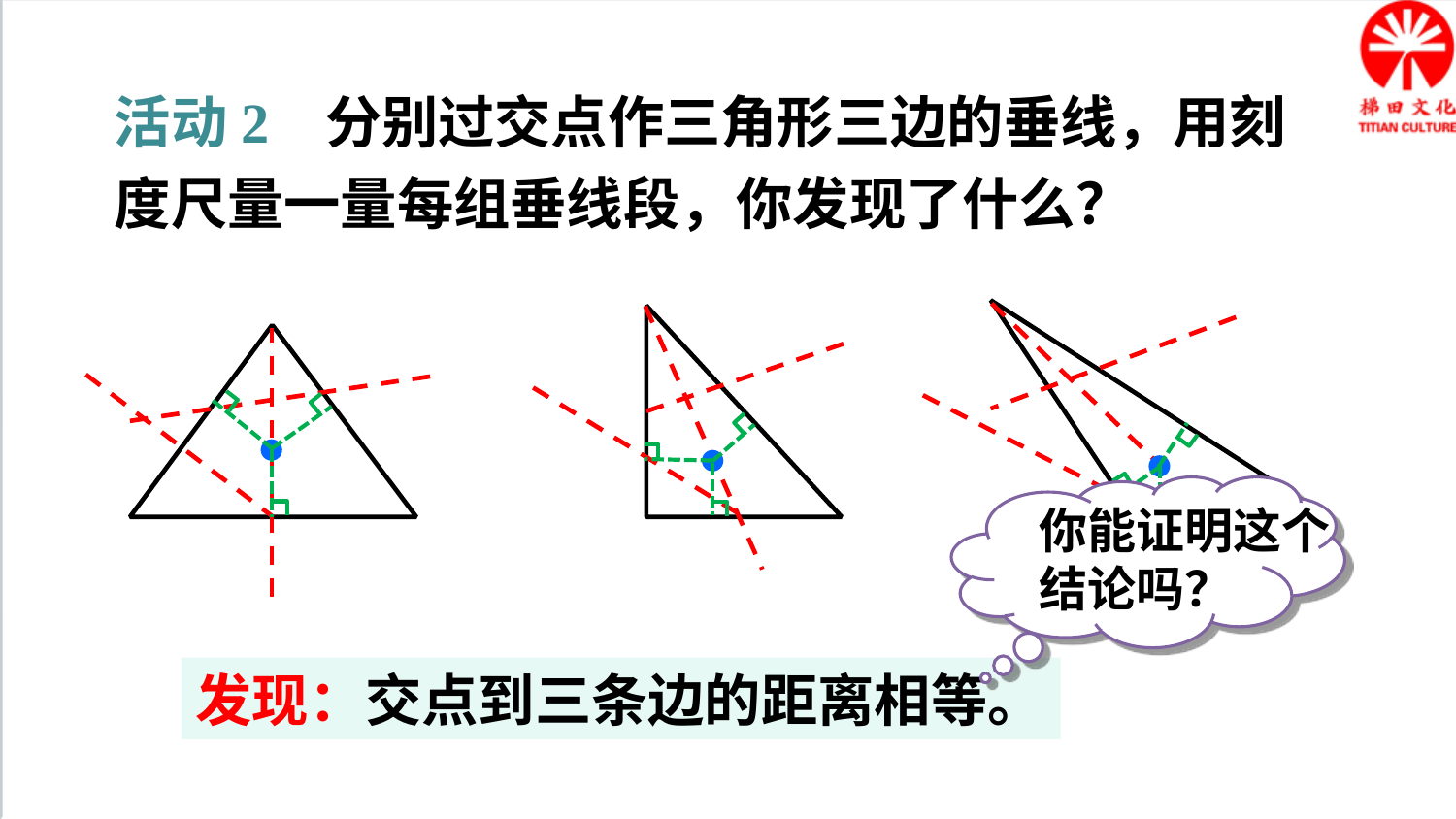

活动2   分别过交点作三角形三边的垂线，用刻度尺量一量每组垂线段，你发现了什么？

你能证明这个结论吗？
发现：交点到三条边的距离相等。